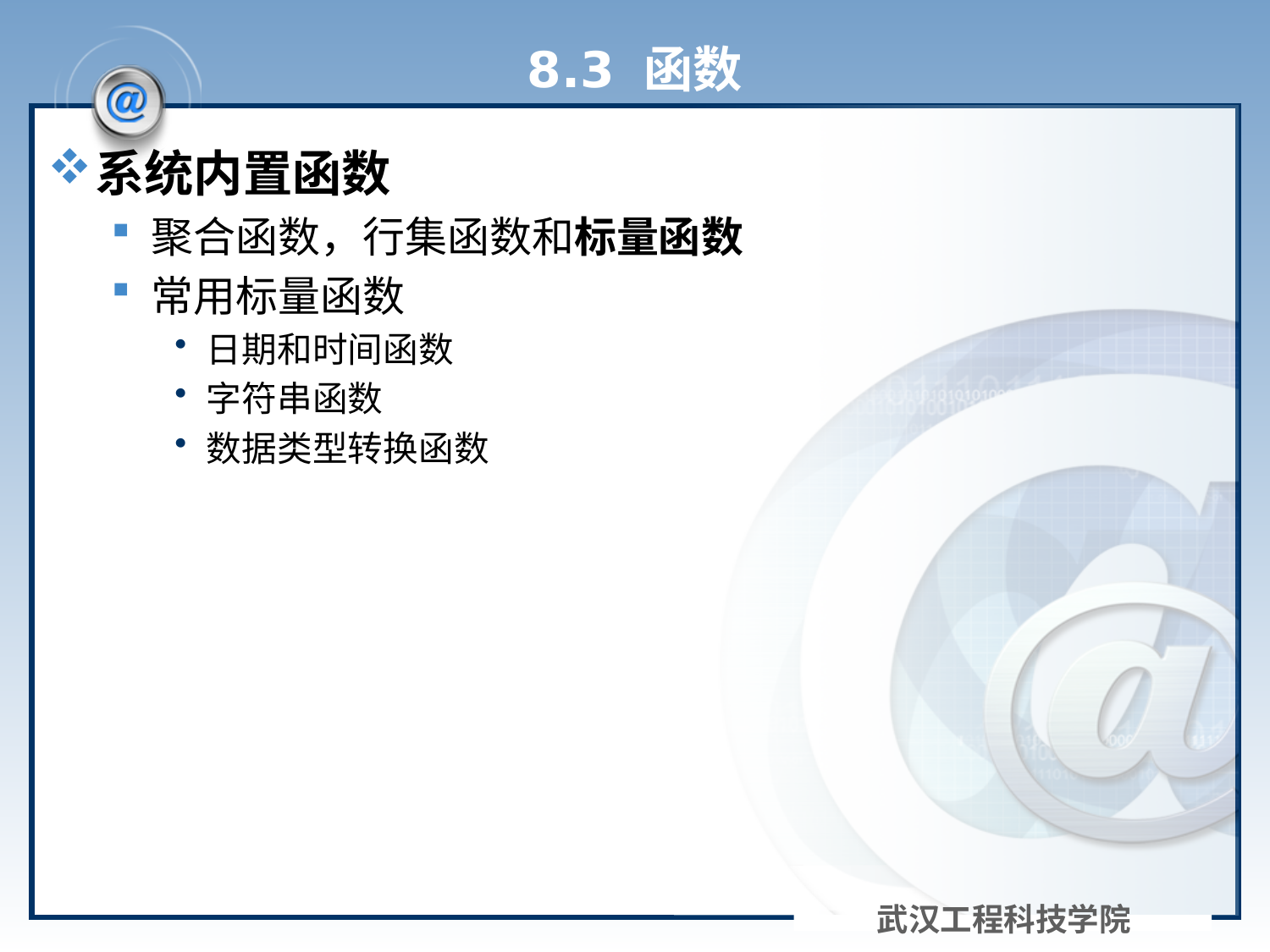

# 8.3 函数
系统内置函数
聚合函数，行集函数和标量函数
常用标量函数
日期和时间函数
字符串函数
数据类型转换函数

武汉工程科技学院